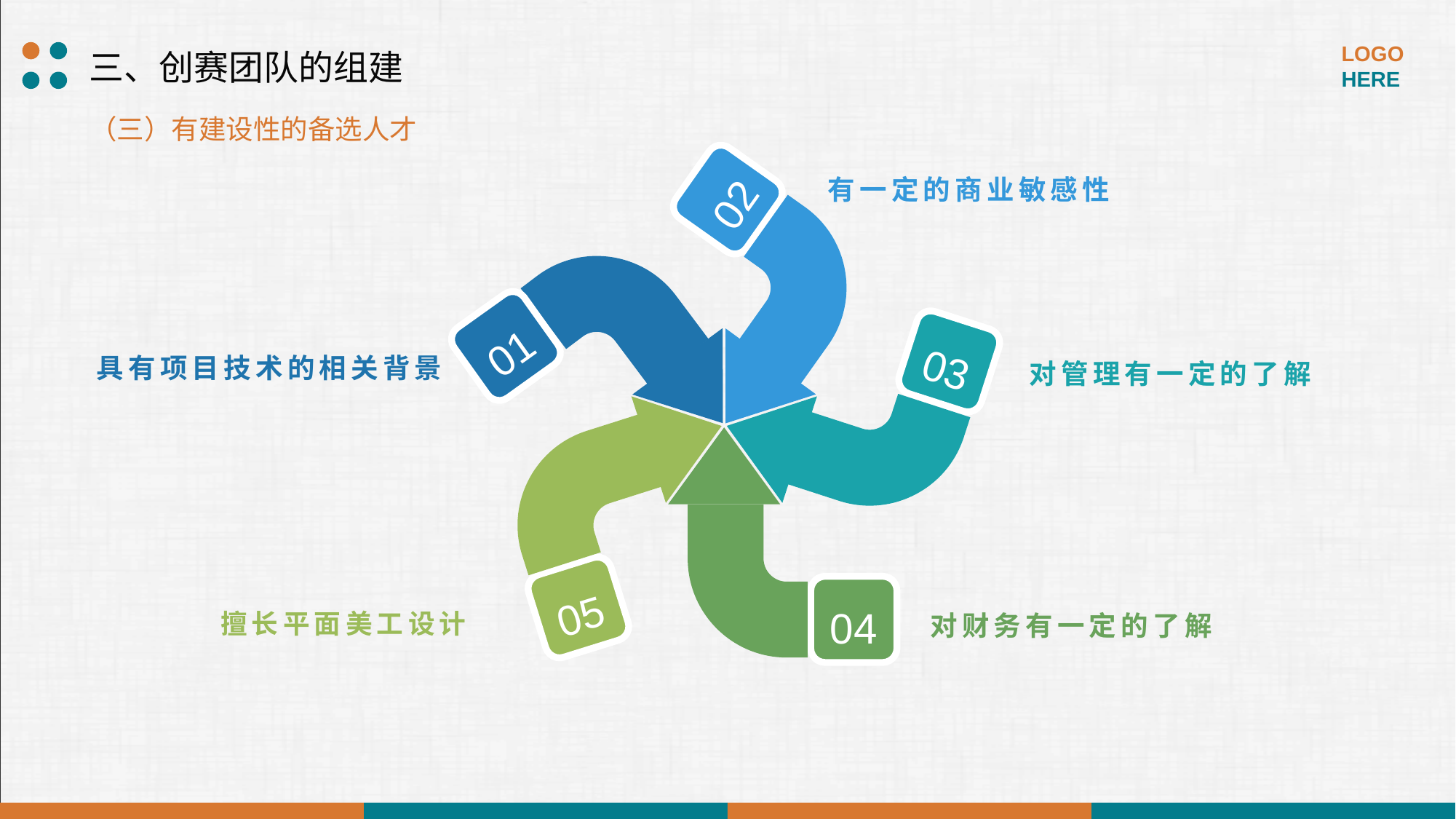

三、创赛团队的组建
（三）有建设性的备选人才
02
有一定的商业敏感性

01
03
具有项目技术的相关背景
对管理有一定的了解

05
04
擅长平面美工设计
对财务有一定的了解